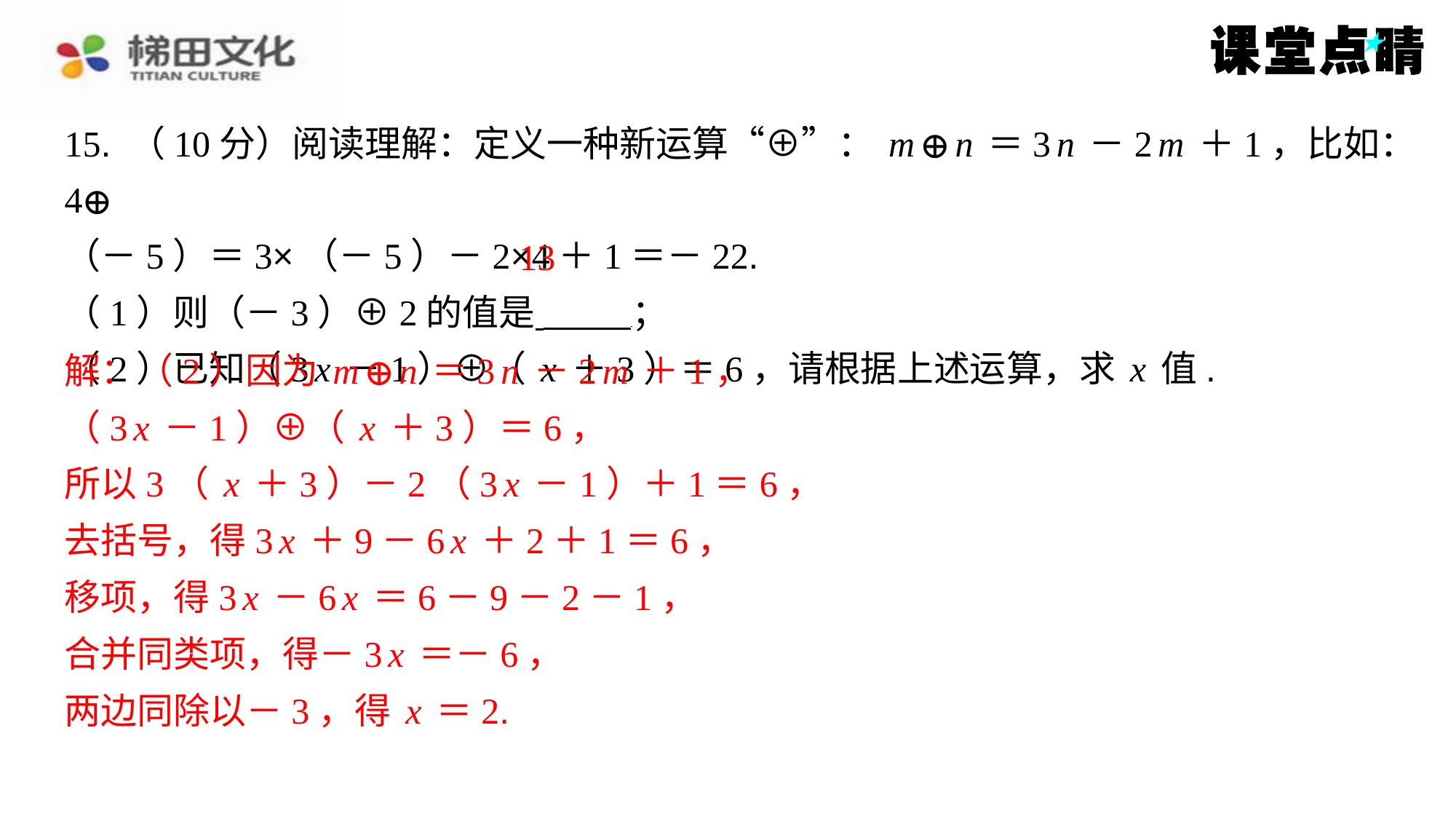

15. （10分）阅读理解：定义一种新运算“⊕”：m⊕n＝3n－2m＋1，比如：4⊕
（－5）＝3×（－5）－2×4＋1＝－22.
（1）则（－3）⊕2的值是               ⁠；
（2）已知（3x－1）⊕（x＋3）＝6，请根据上述运算，求x值.
解：（2）因为m⊕n＝3n－2m＋1，
（3x－1）⊕（x＋3）＝6，
所以3（x＋3）－2（3x－1）＋1＝6，
去括号，得3x＋9－6x＋2＋1＝6，
移项，得3x－6x＝6－9－2－1，
合并同类项，得－3x＝－6，
两边同除以－3，得x＝2.
13
解：（2）因为m⊕n＝3n－2m＋1，
（3x－1）⊕（x＋3）＝6，
所以3（x＋3）－2（3x－1）＋1＝6，
去括号，得3x＋9－6x＋2＋1＝6，
移项，得3x－6x＝6－9－2－1，
合并同类项，得－3x＝－6，
两边同除以－3，得x＝2.